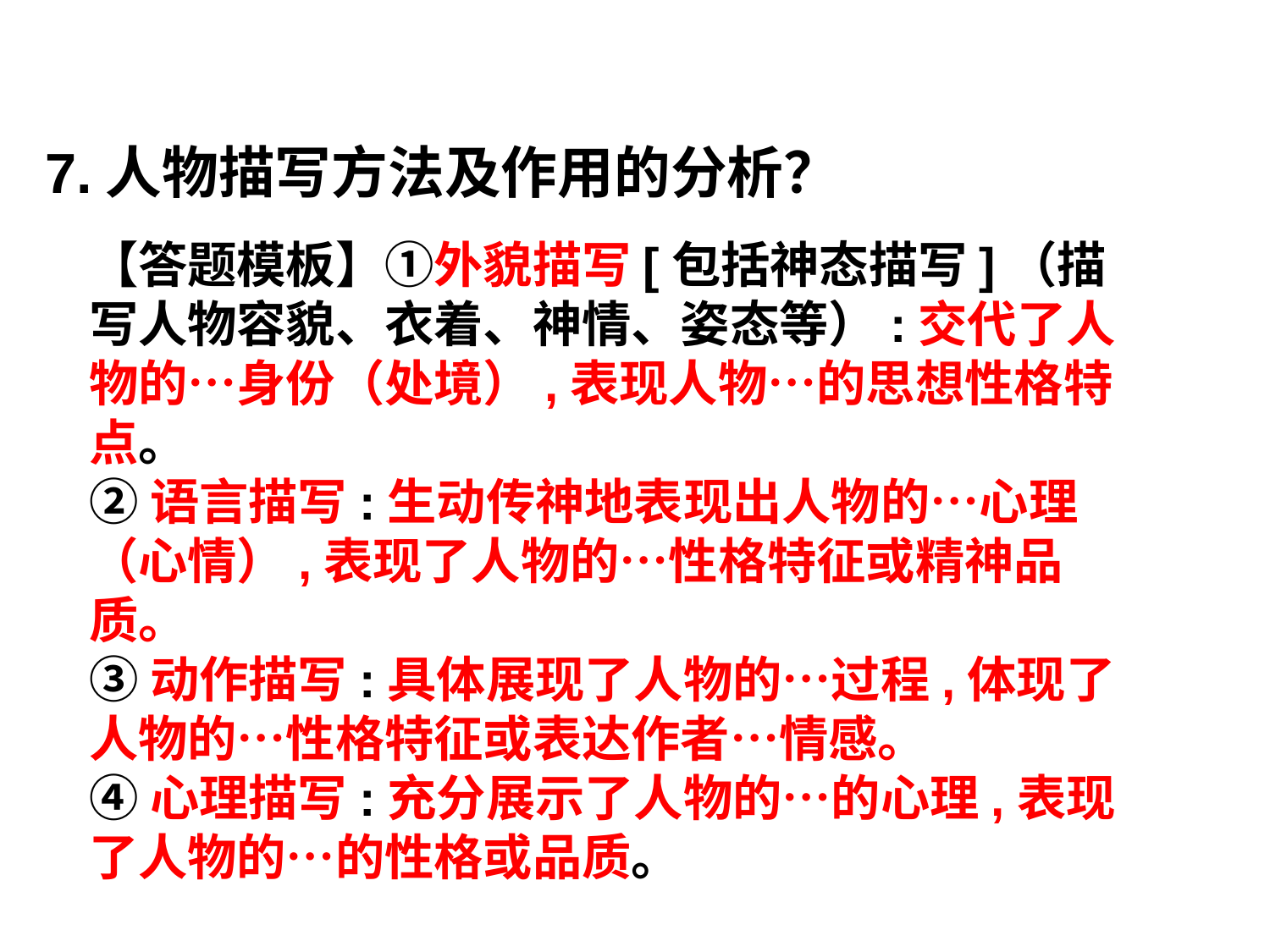

7.人物描写方法及作用的分析？
【答题模板】①外貌描写[包括神态描写]（描写人物容貌、衣着、神情、姿态等）:交代了人物的…身份（处境）,表现人物…的思想性格特点。
②语言描写:生动传神地表现出人物的…心理（心情）,表现了人物的…性格特征或精神品质。
③动作描写:具体展现了人物的…过程,体现了人物的…性格特征或表达作者…情感。
④心理描写:充分展示了人物的…的心理,表现了人物的…的性格或品质。